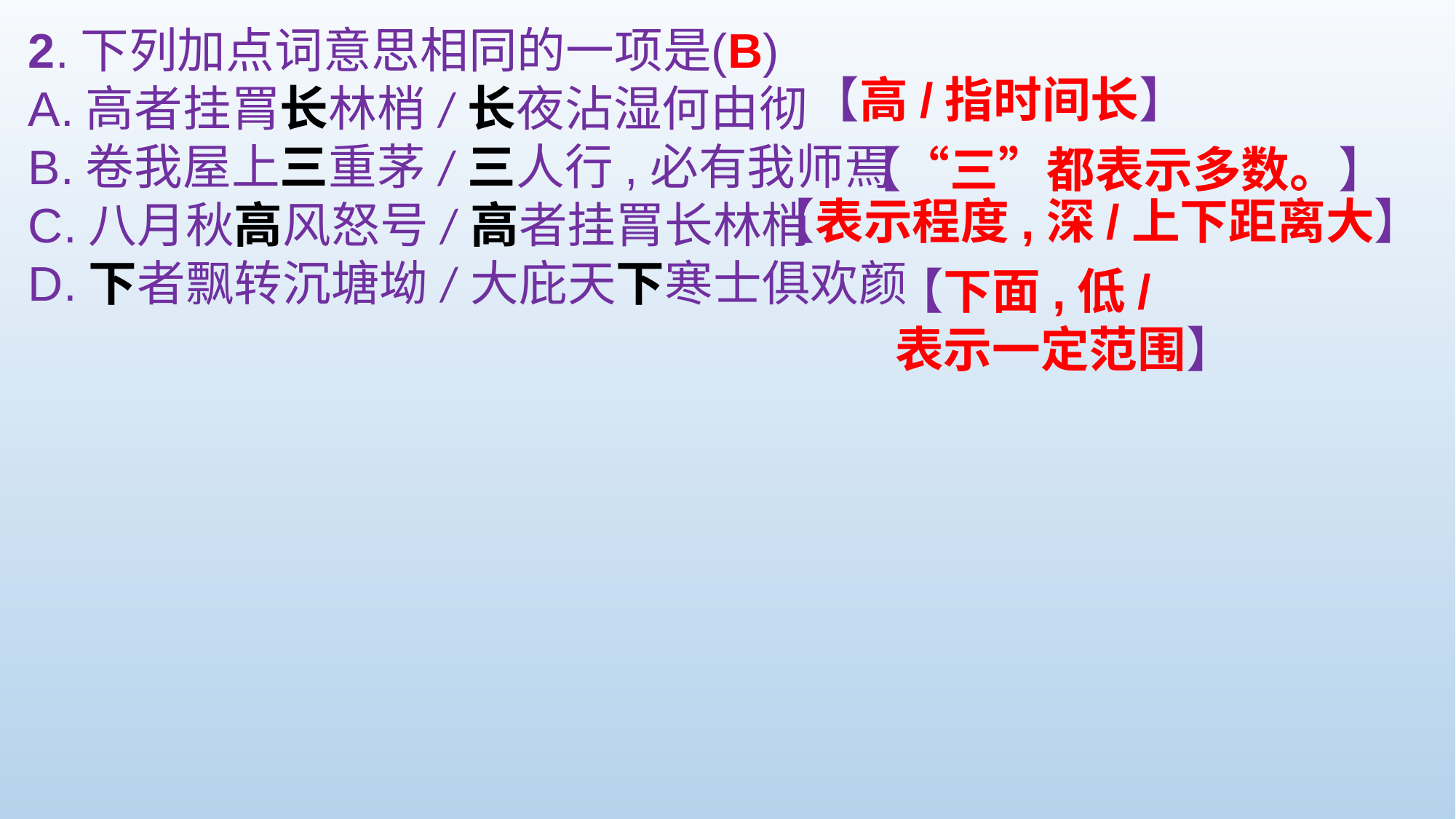

2.下列加点词意思相同的一项是
A.高者挂罥长林梢/长夜沾湿何由彻
B.卷我屋上三重茅/三人行,必有我师焉
C.八月秋高风怒号/高者挂罥长林梢
D.下者飘转沉塘坳/大庇天下寒士俱欢颜
(B)
【高/指时间长】
【“三”都表示多数。】
【表示程度,深/上下距离大】
【下面,低/
表示一定范围】